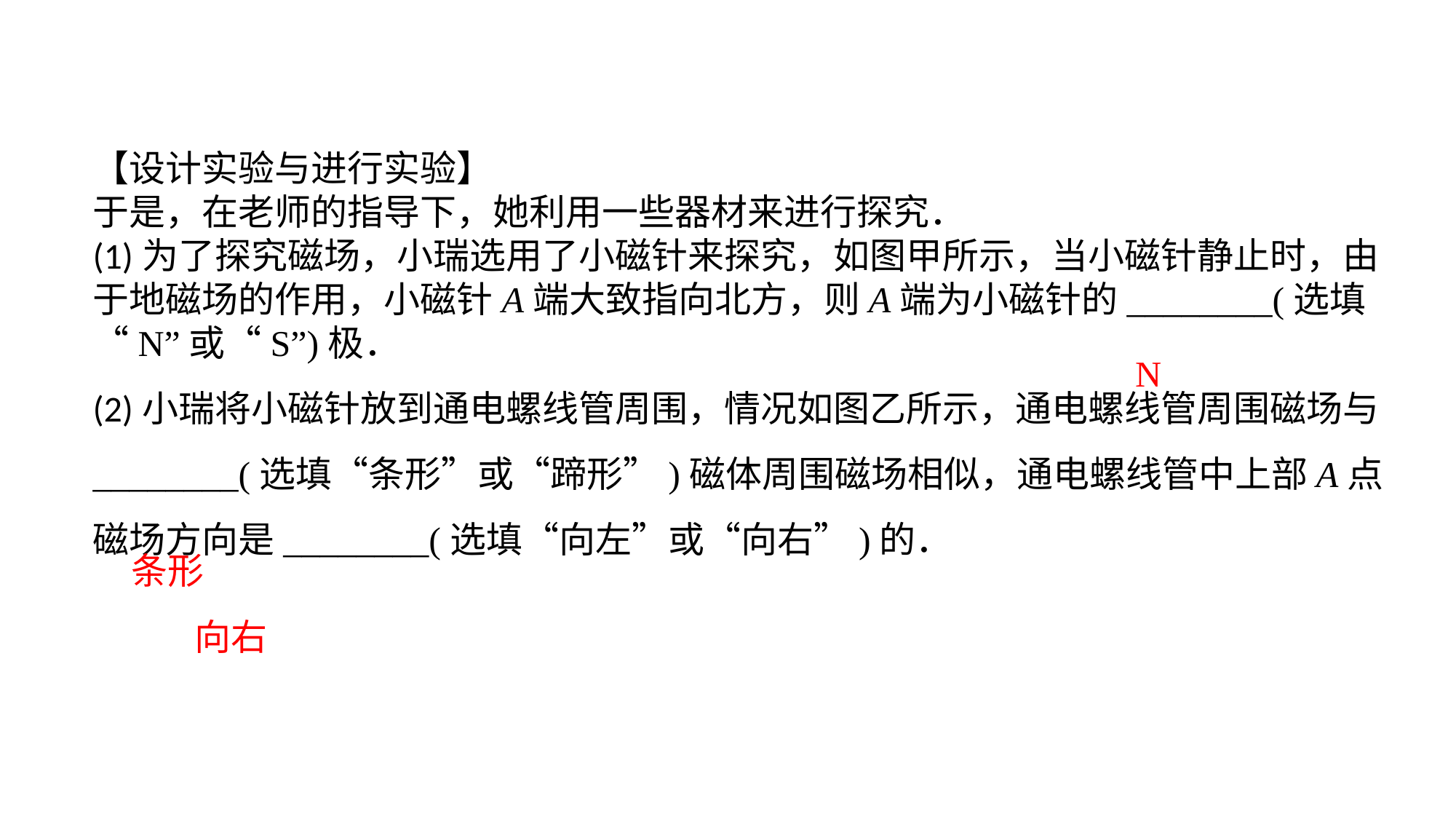

【设计实验与进行实验】于是，在老师的指导下，她利用一些器材来进行探究．(1)为了探究磁场，小瑞选用了小磁针来探究，如图甲所示，当小磁针静止时，由于地磁场的作用，小磁针A端大致指向北方，则A端为小磁针的________(选填“N”或“S”)极．(2)小瑞将小磁针放到通电螺线管周围，情况如图乙所示，通电螺线管周围磁场与________(选填“条形”或“蹄形”)磁体周围磁场相似，通电螺线管中上部A点磁场方向是________(选填“向左”或“向右”)的．
N
条形
向右